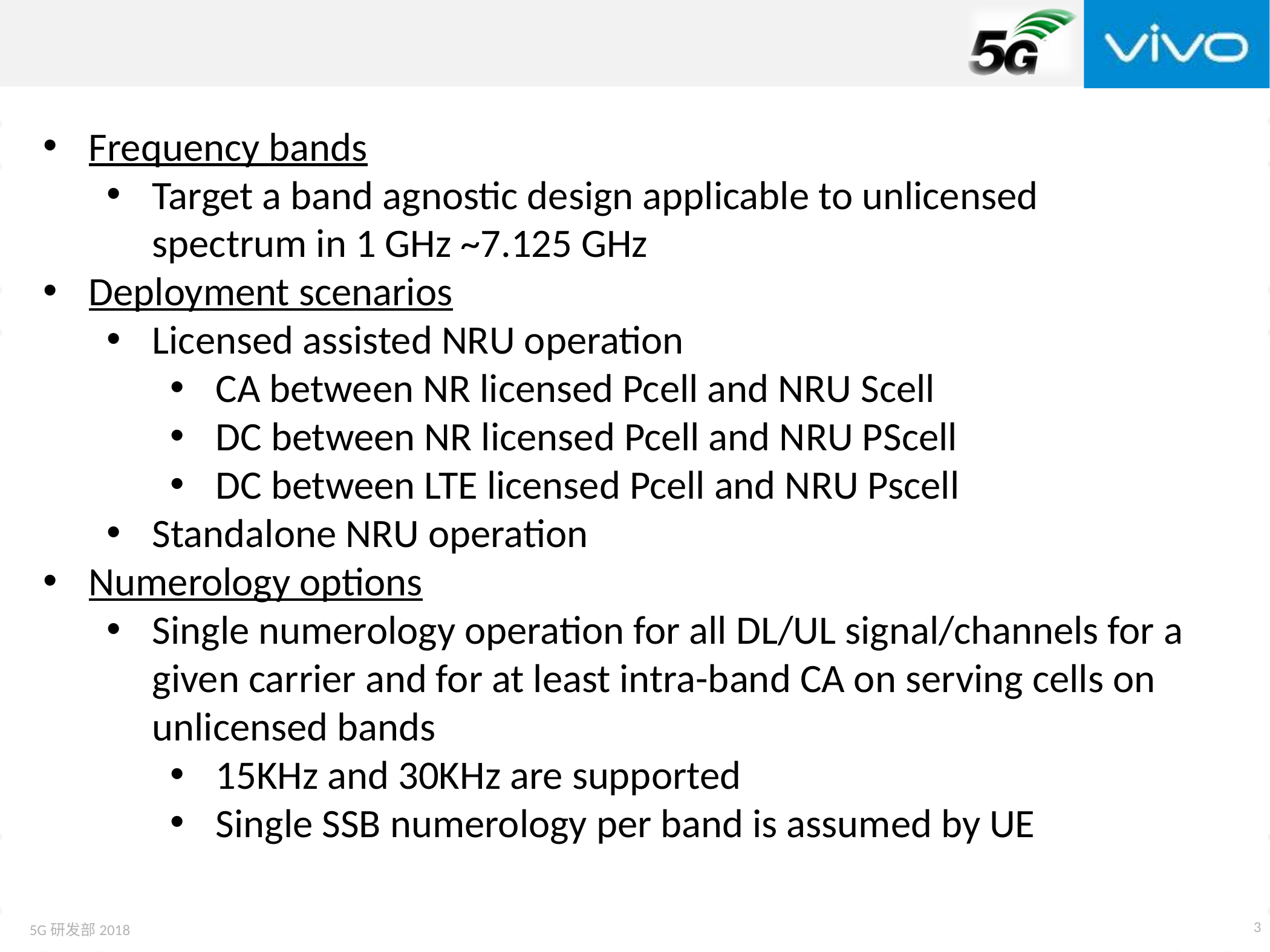

Frequency bands
Target a band agnostic design applicable to unlicensed spectrum in 1 GHz ~7.125 GHz
Deployment scenarios
Licensed assisted NRU operation
CA between NR licensed Pcell and NRU Scell
DC between NR licensed Pcell and NRU PScell
DC between LTE licensed Pcell and NRU Pscell
Standalone NRU operation
Numerology options
Single numerology operation for all DL/UL signal/channels for a given carrier and for at least intra-band CA on serving cells on unlicensed bands
15KHz and 30KHz are supported
Single SSB numerology per band is assumed by UE

3
5G研发部2018